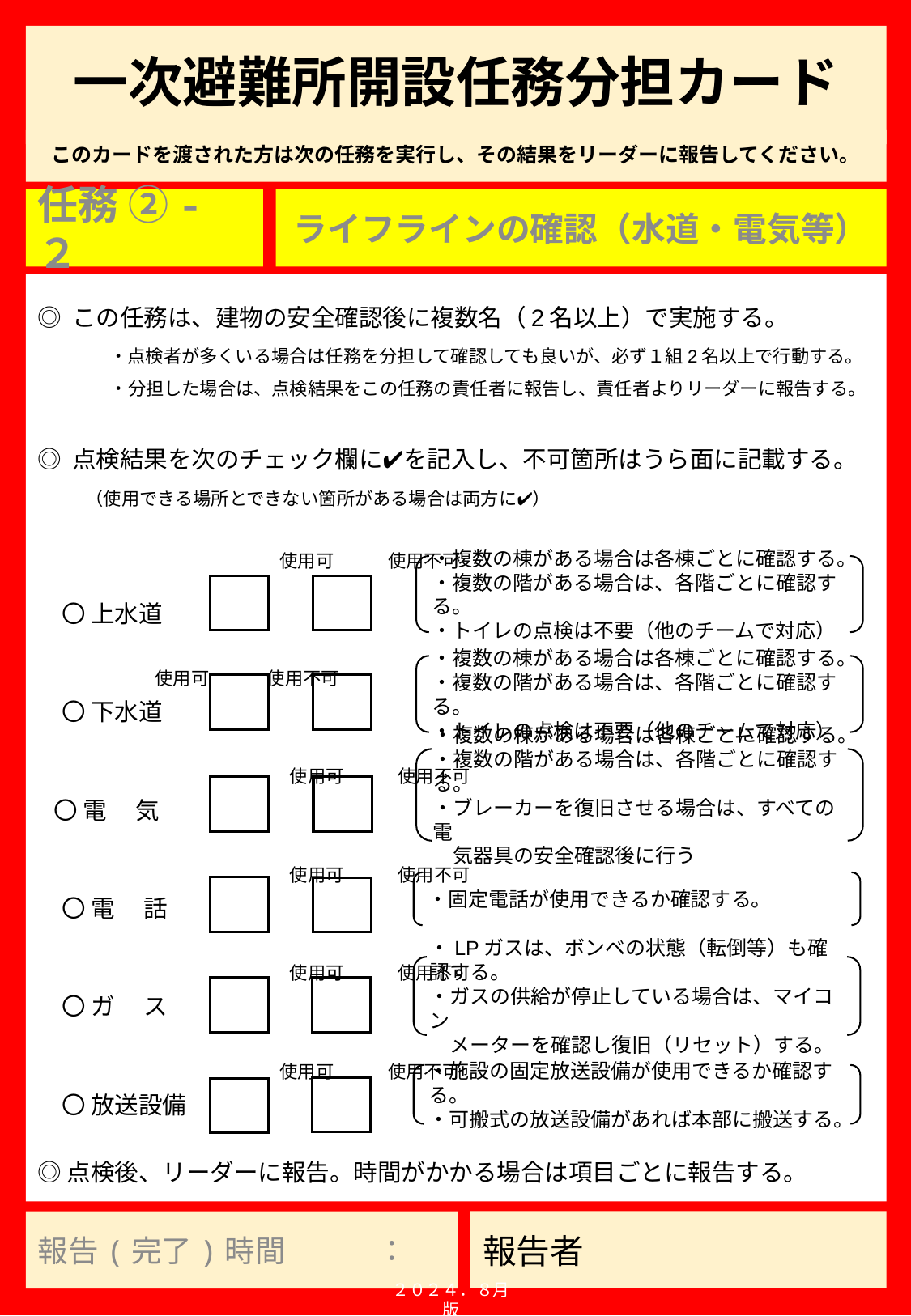

# 一次避難所開設任務分担カード
任務 ②-２
ライフラインの確認（水道・電気等）

◎ この任務は、建物の安全確認後に複数名（2名以上）で実施する。
　　　・点検者が多くいる場合は任務を分担して確認しても良いが、必ず１組2名以上で行動する。
　　　　・分担した場合は、点検結果をこの任務の責任者に報告し、責任者よりリーダーに報告する。

◎ 点検結果を次のチェック欄に✔を記入し、不可箇所はうら面に記載する。
　　（使用できる場所とできない箇所がある場合は両方に✔）

　　　　　　　　　　　  　　使用可　　　使用不可
　〇 上水道

                            使用可　　　 使用不可
　〇 下水道

　　　　　　　　　　　　　　使用可　　　使用不可
  〇 電　 気

　　　　　　　　　　　　　　使用可　　　使用不可
　〇 電　 話

　　　　　　　　　　　　　　使用可　　　使用不可
　〇 ガ　 ス

　　　　　　　　　　　　　  使用可　　　使用不可
　〇 放送設備

◎点検後、リーダーに報告。時間がかかる場合は項目ごとに報告する。

・複数の棟がある場合は各棟ごとに確認する。
・複数の階がある場合は、各階ごとに確認する。
・トイレの点検は不要（他のチームで対応）

・複数の棟がある場合は各棟ごとに確認する。
・複数の階がある場合は、各階ごとに確認する。
・トイレの点検は不要（他のチームで対応）

・複数の棟がある場合は各棟ごとに確認する。
・複数の階がある場合は、各階ごとに確認する。
・ブレーカーを復旧させる場合は、すべての電
　気器具の安全確認後に行う

・固定電話が使用できるか確認する。

・LPガスは、ボンベの状態（転倒等）も確認する。
・ガスの供給が停止している場合は、マイコン
　メーターを確認し復旧（リセット）する。

・施設の固定放送設備が使用できるか確認する。
・可搬式の放送設備があれば本部に搬送する。

報告(完了)時間　　　：
２０２４．８月版